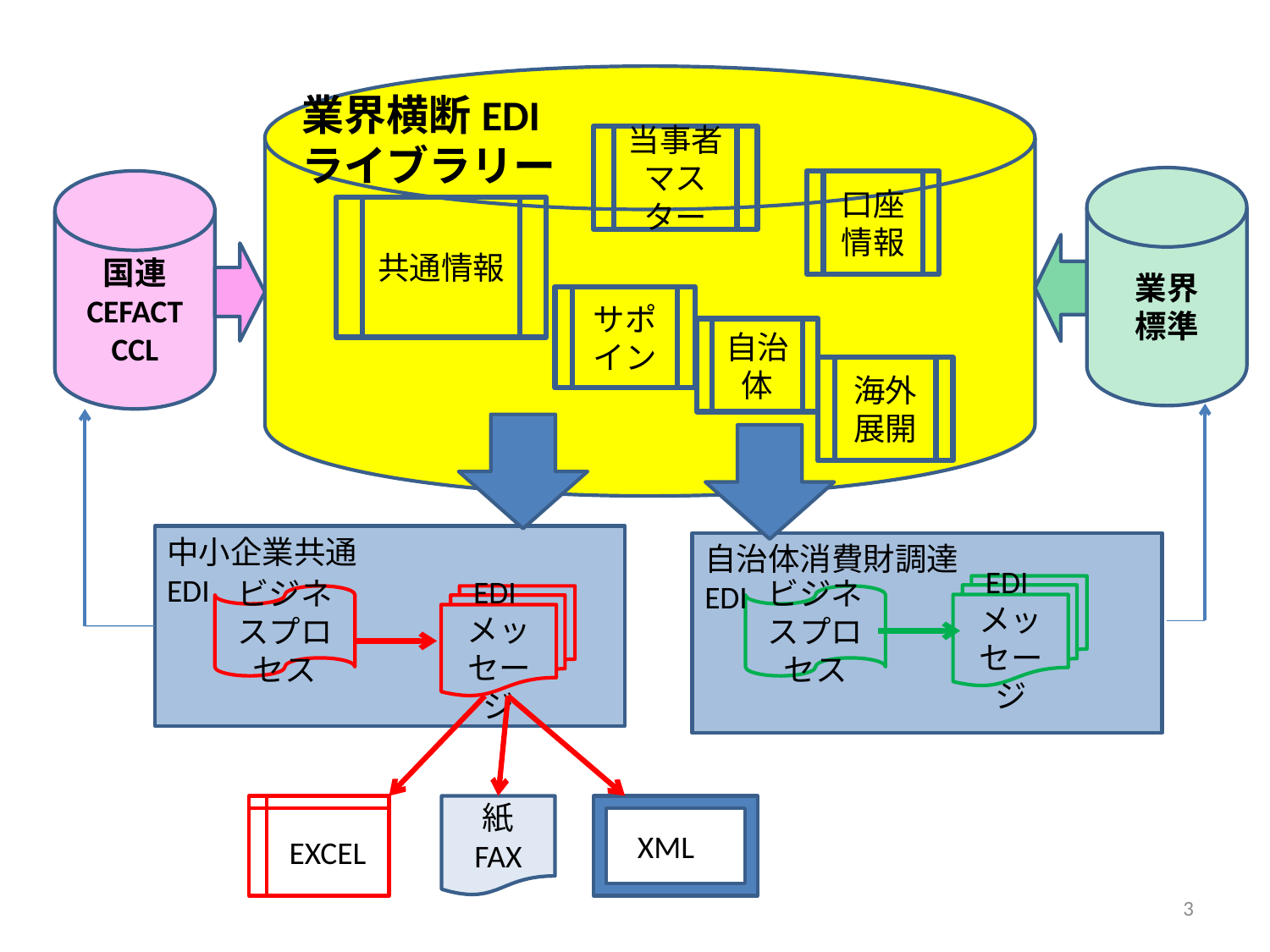

業界横断EDI
ライブラリー
当事者マスター
業界
標準
国連
CEFACT
CCL
口座情報
共通情報

サポイン
自治体
海外展開

中小企業共通EDI

自治体消費財調達EDI
EDIメッセージ
ビジネスプロセス
EDIメッセージ
ビジネスプロセス
EXCEL
紙
FAX

XML
3